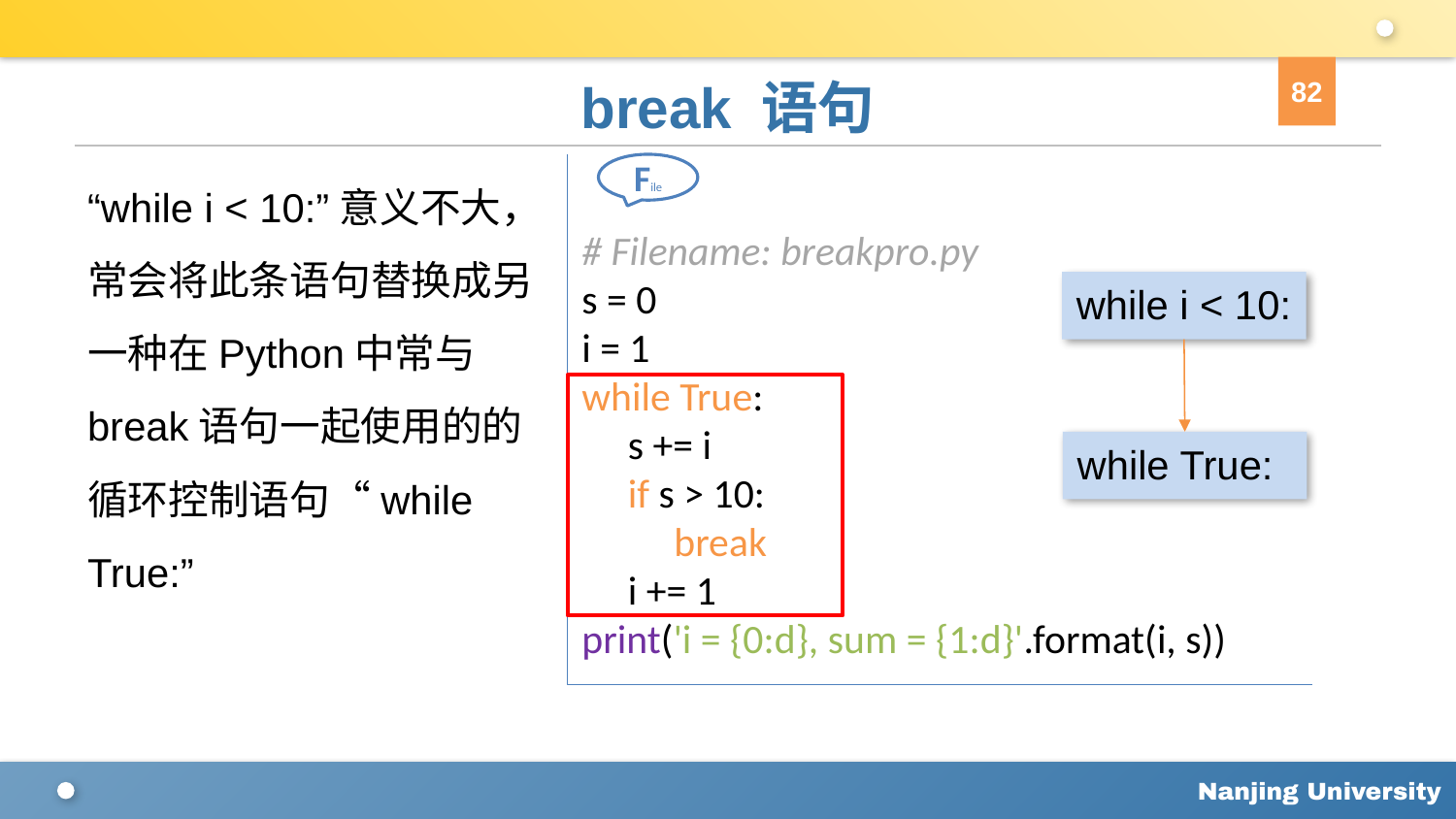

82
# break 语句
“while i < 10:”意义不大，常会将此条语句替换成另一种在Python中常与break语句一起使用的的循环控制语句“while True:”

# Filename: breakpro.py
s = 0
i = 1
while True:
     s += i
     if s > 10:
          break
     i += 1
print('i = {0:d}, sum = {1:d}'.format(i, s))
File
while i < 10:

while True: